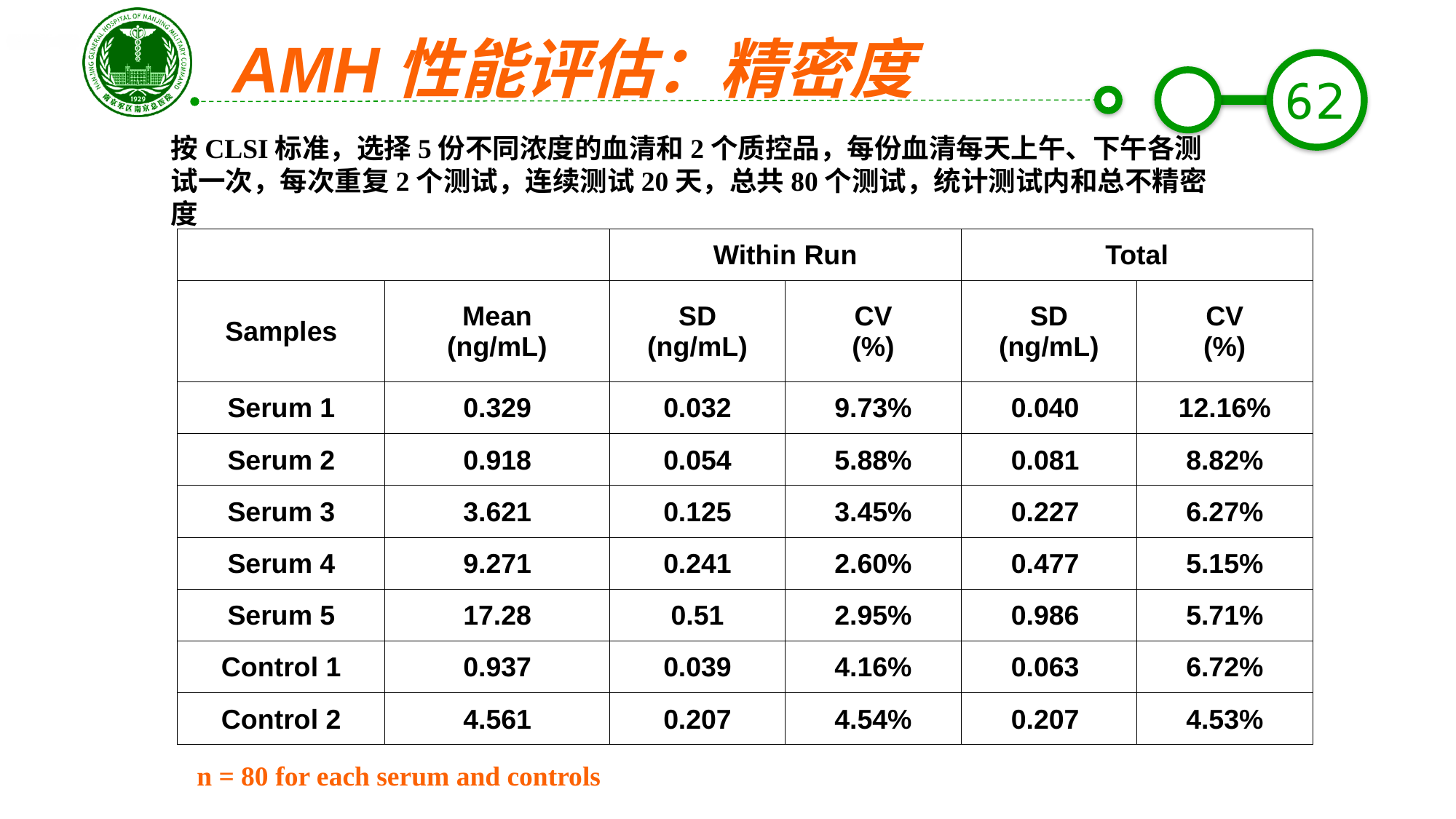

AMH性能评估：精密度
按CLSI标准，选择5份不同浓度的血清和2个质控品，每份血清每天上午、下午各测试一次，每次重复2个测试，连续测试20天，总共80个测试，统计测试内和总不精密度
|  |  | Within Run |  | Total |  |
| --- | --- | --- | --- | --- | --- |
| Samples | Mean (ng/mL) | SD (ng/mL) | CV (%) | SD (ng/mL) | CV (%) |
| Serum 1 | 0.329 | 0.032 | 9.73% | 0.040 | 12.16% |
| Serum 2 | 0.918 | 0.054 | 5.88% | 0.081 | 8.82% |
| Serum 3 | 3.621 | 0.125 | 3.45% | 0.227 | 6.27% |
| Serum 4 | 9.271 | 0.241 | 2.60% | 0.477 | 5.15% |
| Serum 5 | 17.28 | 0.51 | 2.95% | 0.986 | 5.71% |
| Control 1 | 0.937 | 0.039 | 4.16% | 0.063 | 6.72% |
| Control 2 | 4.561 | 0.207 | 4.54% | 0.207 | 4.53% |
n = 80 for each serum and controls